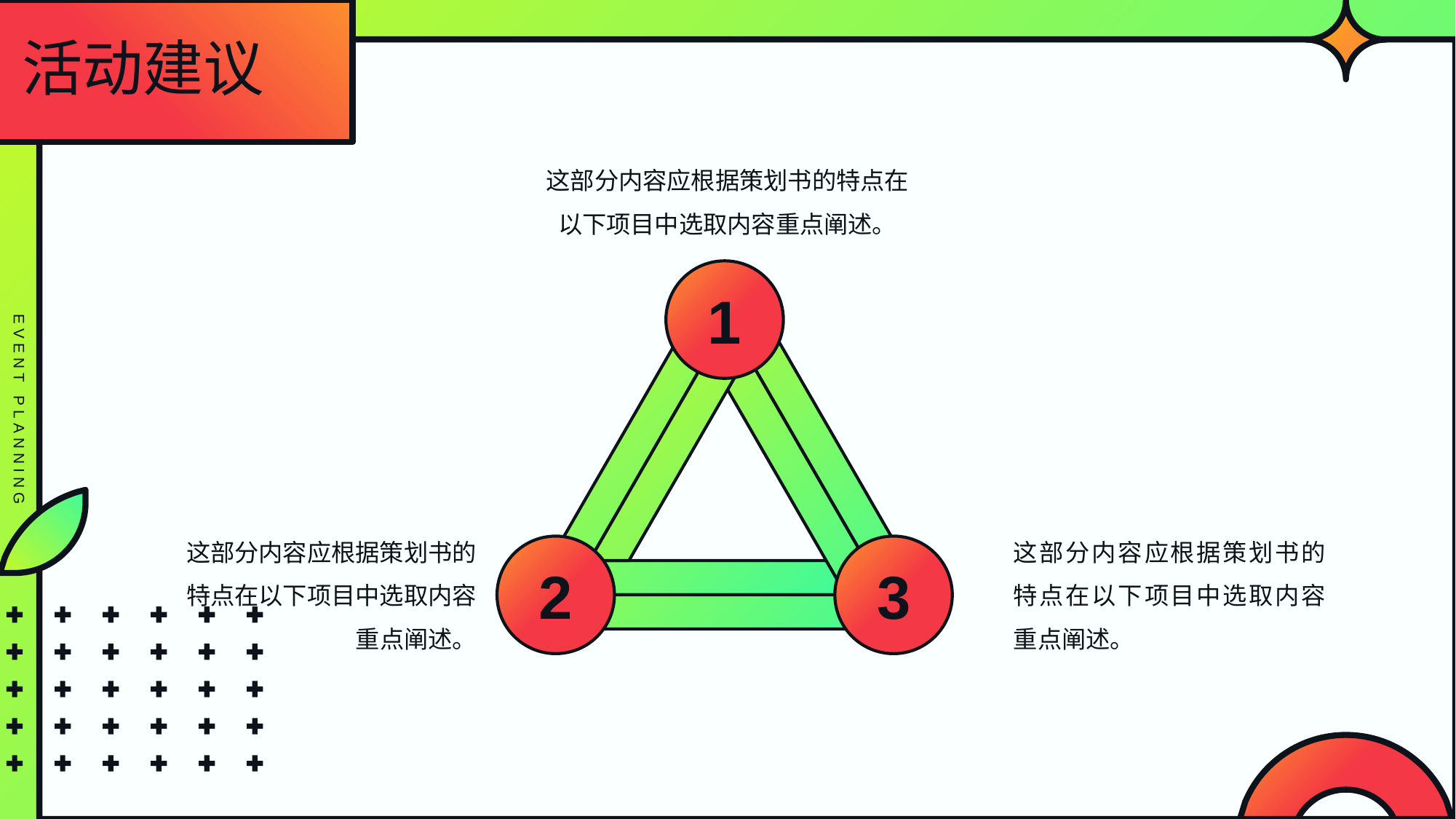

活动建议
这部分内容应根据策划书的特点在以下项目中选取内容重点阐述。
1

这部分内容应根据策划书的特点在以下项目中选取内容重点阐述。
这部分内容应根据策划书的特点在以下项目中选取内容重点阐述。
2
3